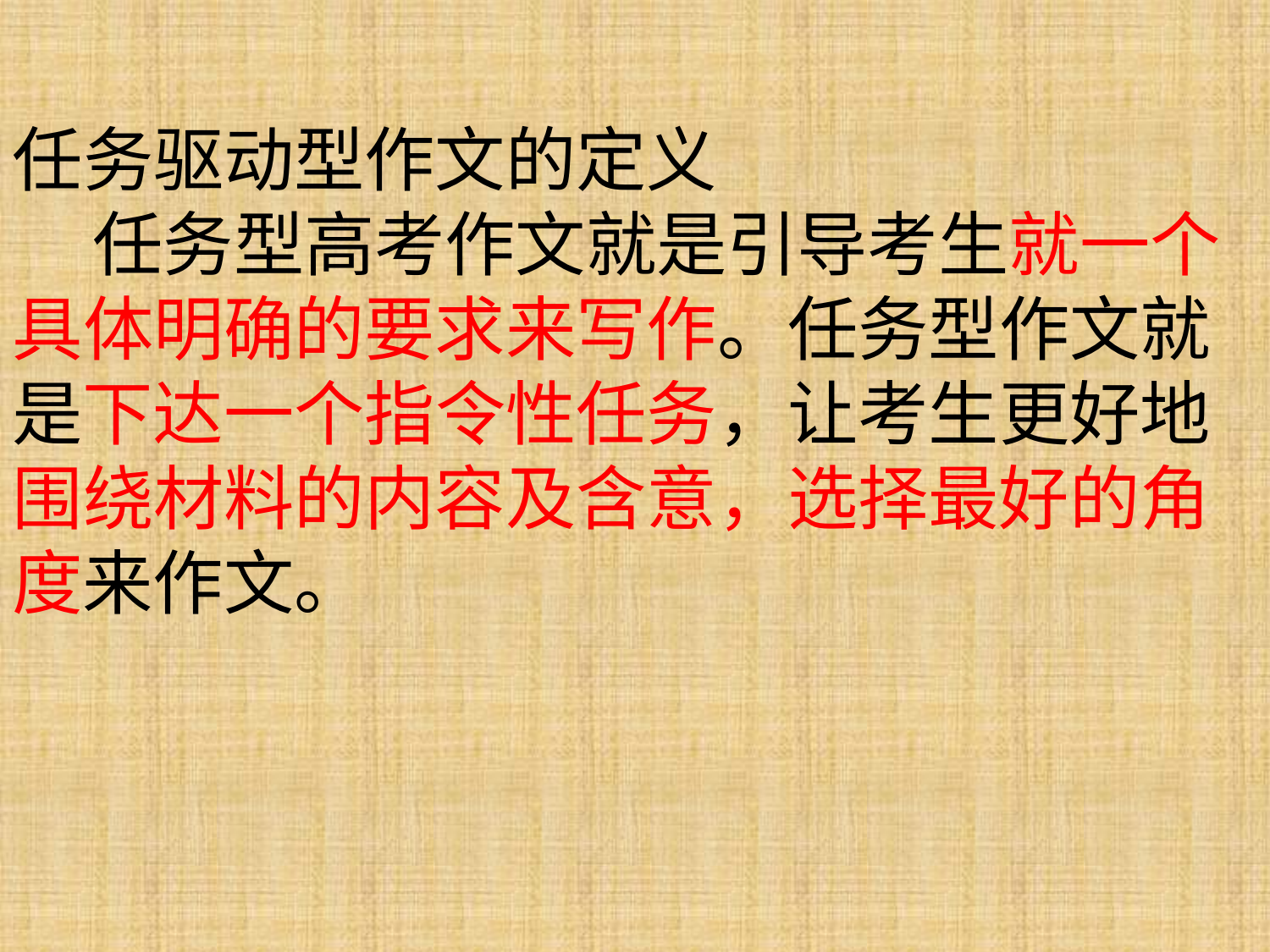

任务驱动型作文的定义
    任务型高考作文就是引导考生就一个具体明确的要求来写作。任务型作文就是下达一个指令性任务，让考生更好地围绕材料的内容及含意，选择最好的角度来作文。